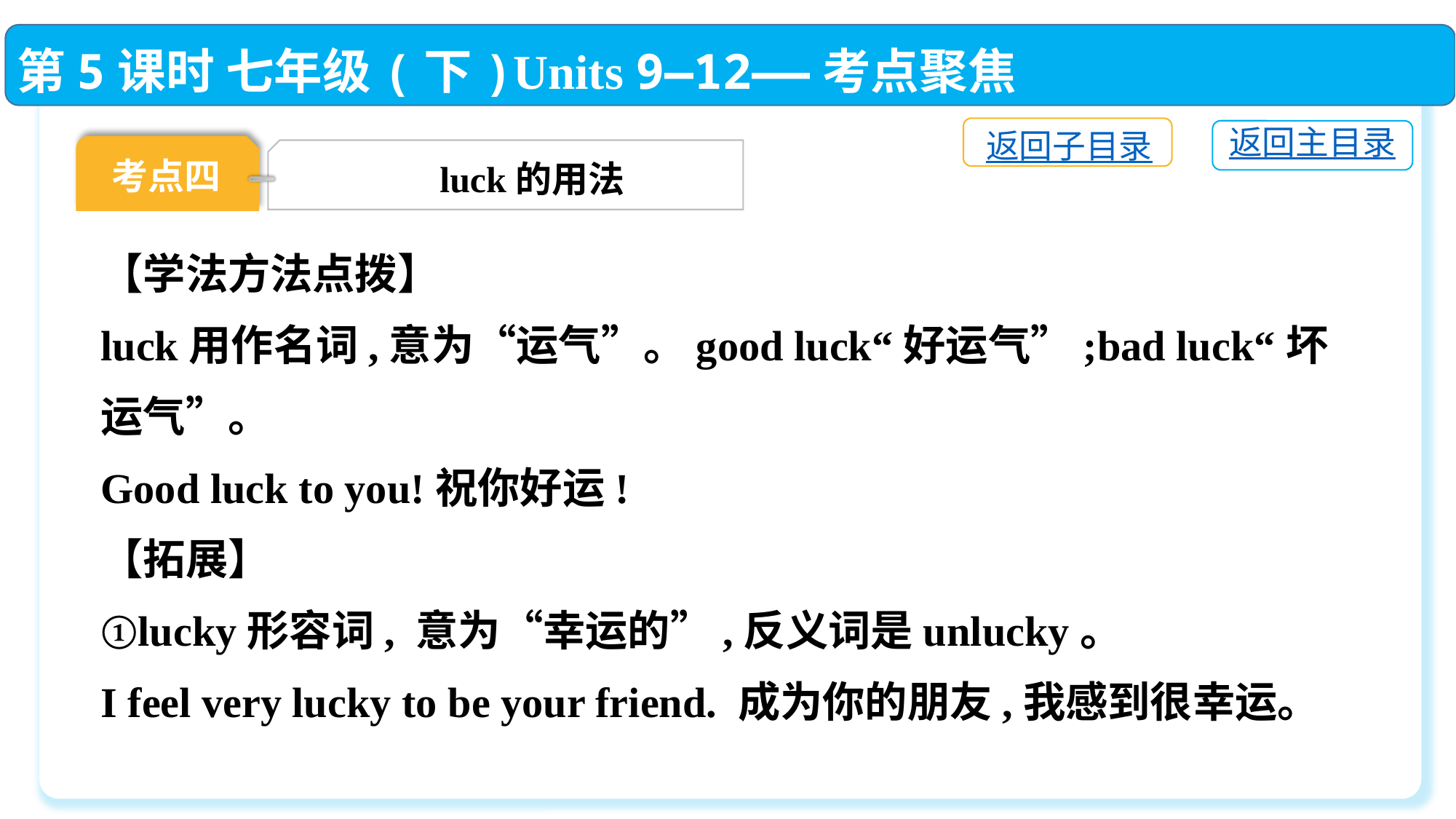

第5课时 七年级(下)Units 9—12——考点聚焦

返回子目录
返回主目录
考点四
luck的用法

【学法方法点拨】
luck用作名词,意为“运气”。good luck“好运气”;bad luck“坏运气”。
Good luck to you!祝你好运!
【拓展】
①lucky形容词, 意为“幸运的”,反义词是unlucky。
I feel very lucky to be your friend. 成为你的朋友,我感到很幸运。